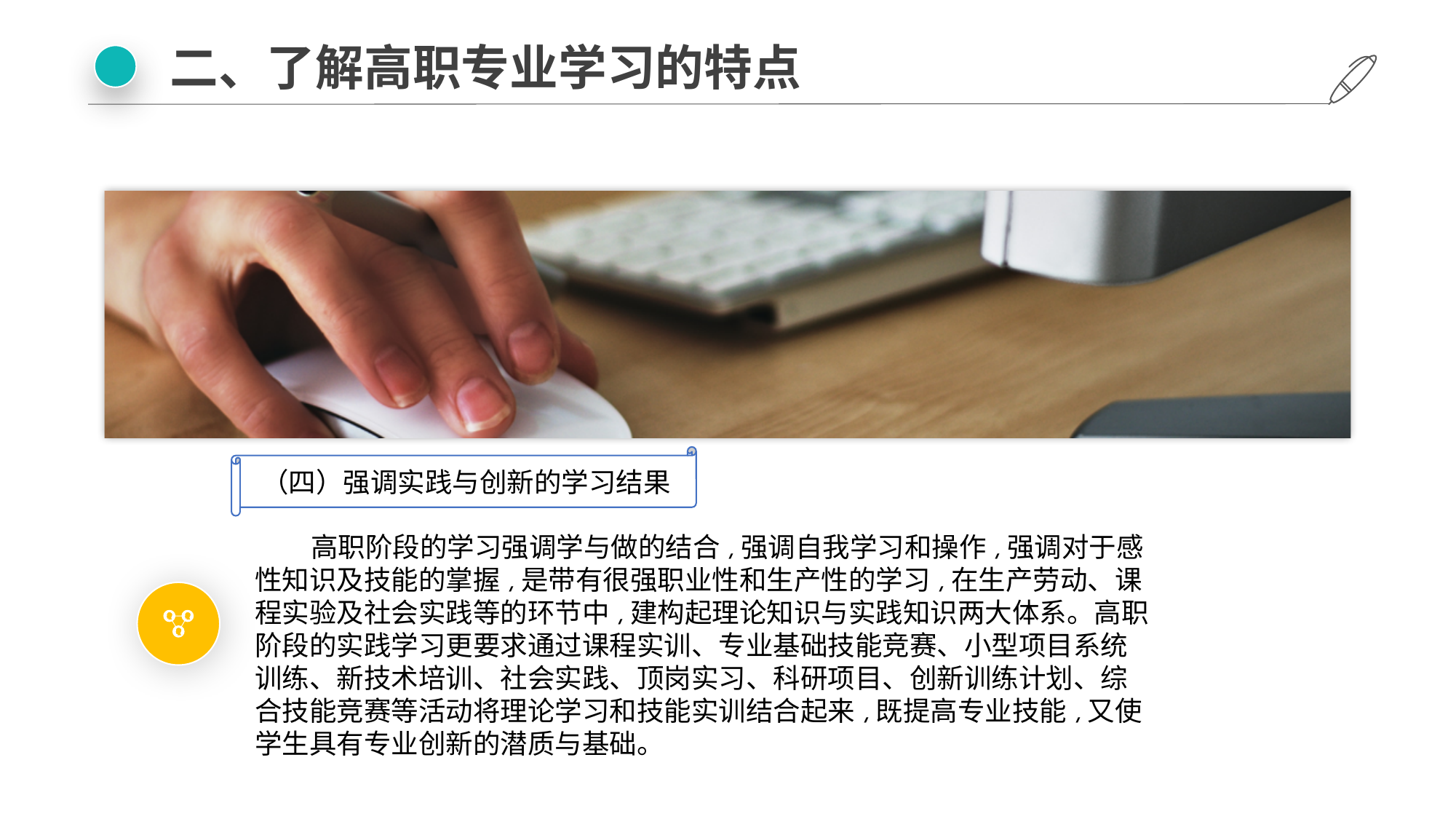

二、了解高职专业学习的特点

（四）强调实践与创新的学习结果

        高职阶段的学习强调学与做的结合,强调自我学习和操作,强调对于感性知识及技能的掌握,是带有很强职业性和生产性的学习,在生产劳动、课程实验及社会实践等的环节中,建构起理论知识与实践知识两大体系。高职阶段的实践学习更要求通过课程实训、专业基础技能竞赛、小型项目系统训练、新技术培训、社会实践、顶岗实习、科研项目、创新训练计划、综合技能竞赛等活动将理论学习和技能实训结合起来,既提高专业技能,又使学生具有专业创新的潜质与基础。